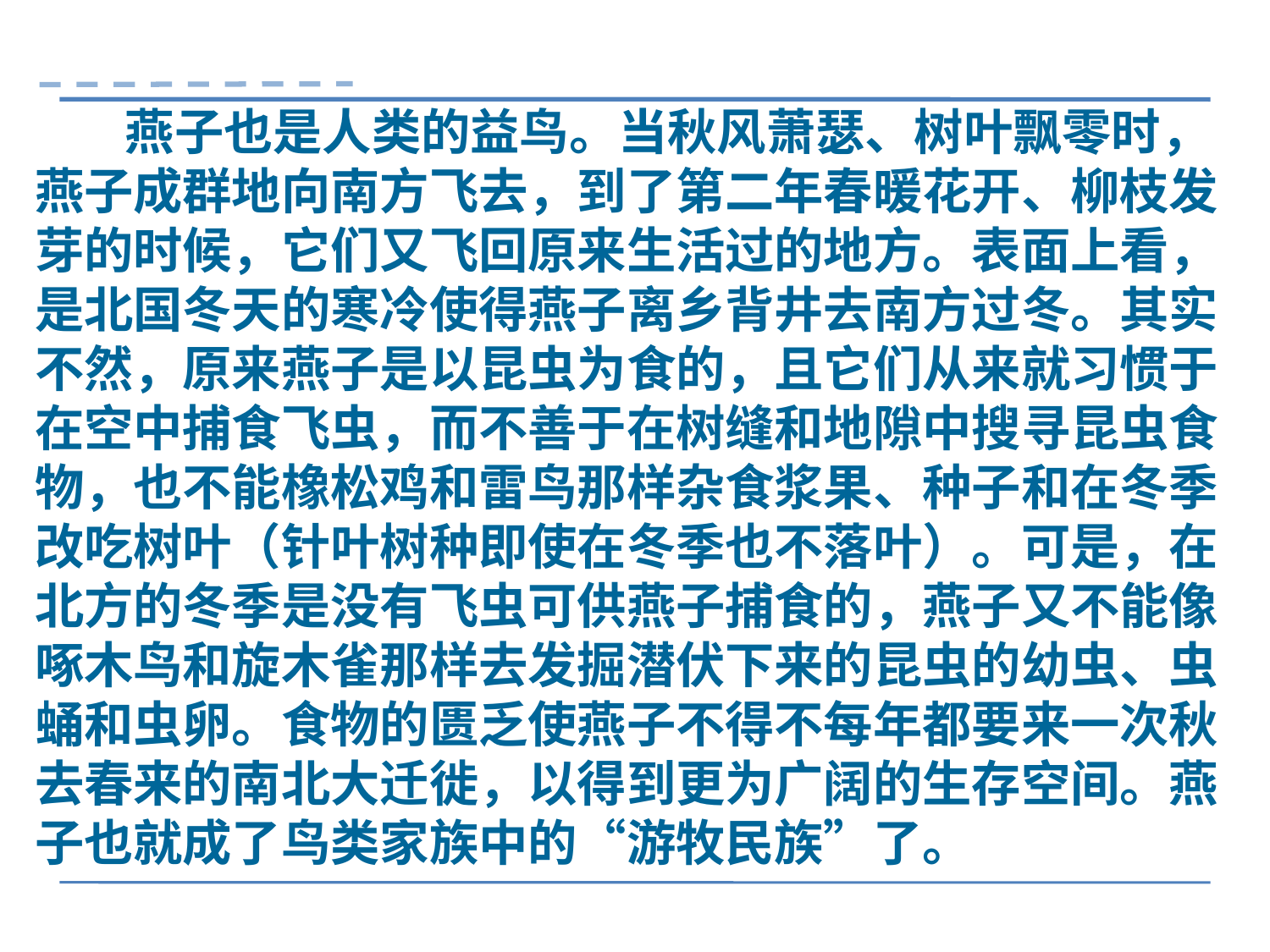

燕子也是人类的益鸟。当秋风萧瑟、树叶飘零时，燕子成群地向南方飞去，到了第二年春暖花开、柳枝发芽的时候，它们又飞回原来生活过的地方。表面上看，是北国冬天的寒冷使得燕子离乡背井去南方过冬。其实不然，原来燕子是以昆虫为食的，且它们从来就习惯于在空中捕食飞虫，而不善于在树缝和地隙中搜寻昆虫食物，也不能橡松鸡和雷鸟那样杂食浆果、种子和在冬季改吃树叶（针叶树种即使在冬季也不落叶）。可是，在北方的冬季是没有飞虫可供燕子捕食的，燕子又不能像啄木鸟和旋木雀那样去发掘潜伏下来的昆虫的幼虫、虫蛹和虫卵。食物的匮乏使燕子不得不每年都要来一次秋去春来的南北大迁徙，以得到更为广阔的生存空间。燕子也就成了鸟类家族中的“游牧民族”了。